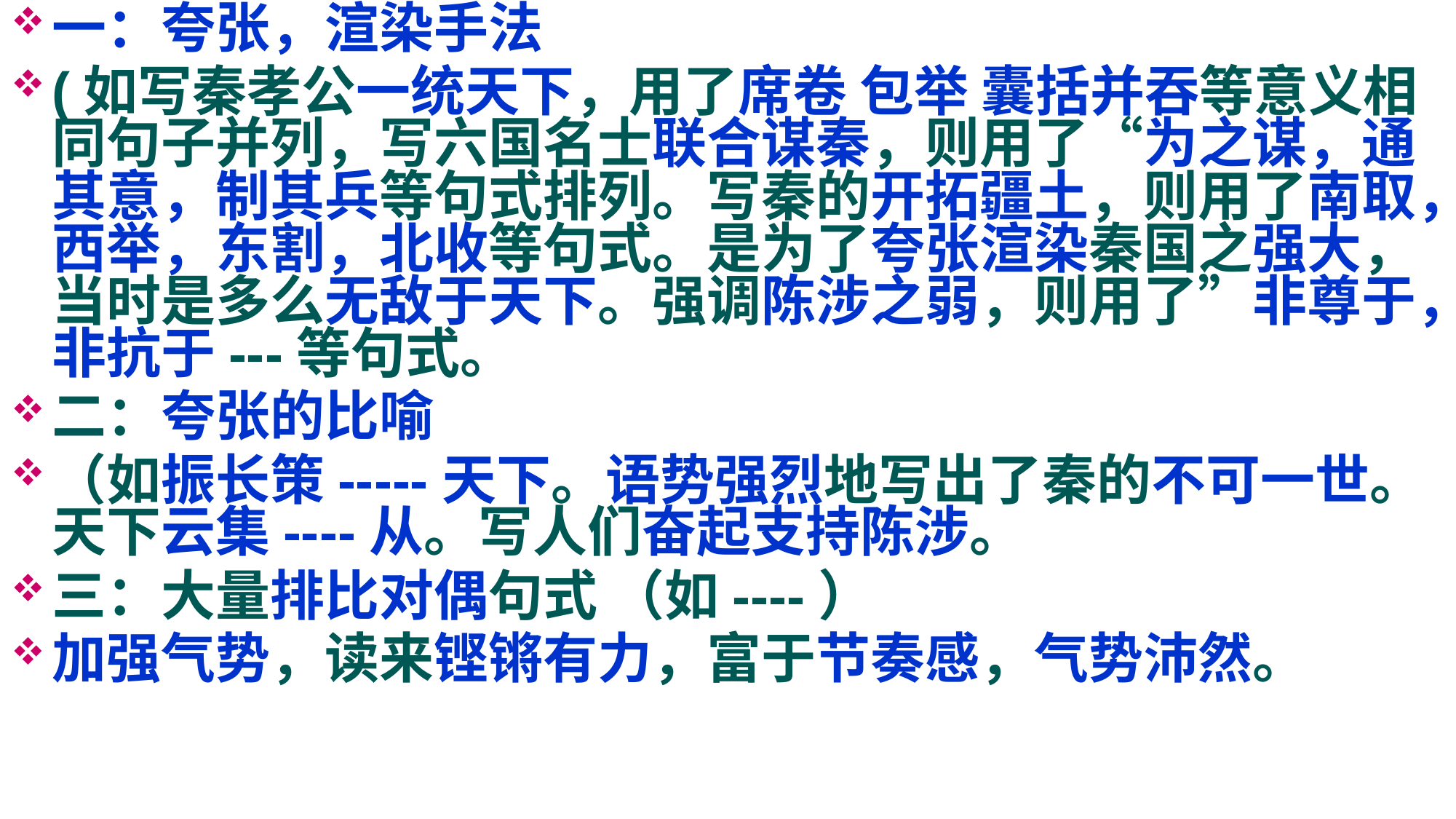

一：夸张，渲染手法
(如写秦孝公一统天下，用了席卷 包举 囊括并吞等意义相同句子并列，写六国名士联合谋秦，则用了“为之谋，通其意，制其兵等句式排列。写秦的开拓疆土，则用了南取，西举，东割，北收等句式。是为了夸张渲染秦国之强大，当时是多么无敌于天下。强调陈涉之弱，则用了”非尊于，非抗于---等句式。
二：夸张的比喻
（如振长策-----天下。语势强烈地写出了秦的不可一世。  天下云集----从。写人们奋起支持陈涉。
三：大量排比对偶句式 （如----）
加强气势，读来铿锵有力，富于节奏感，气势沛然。